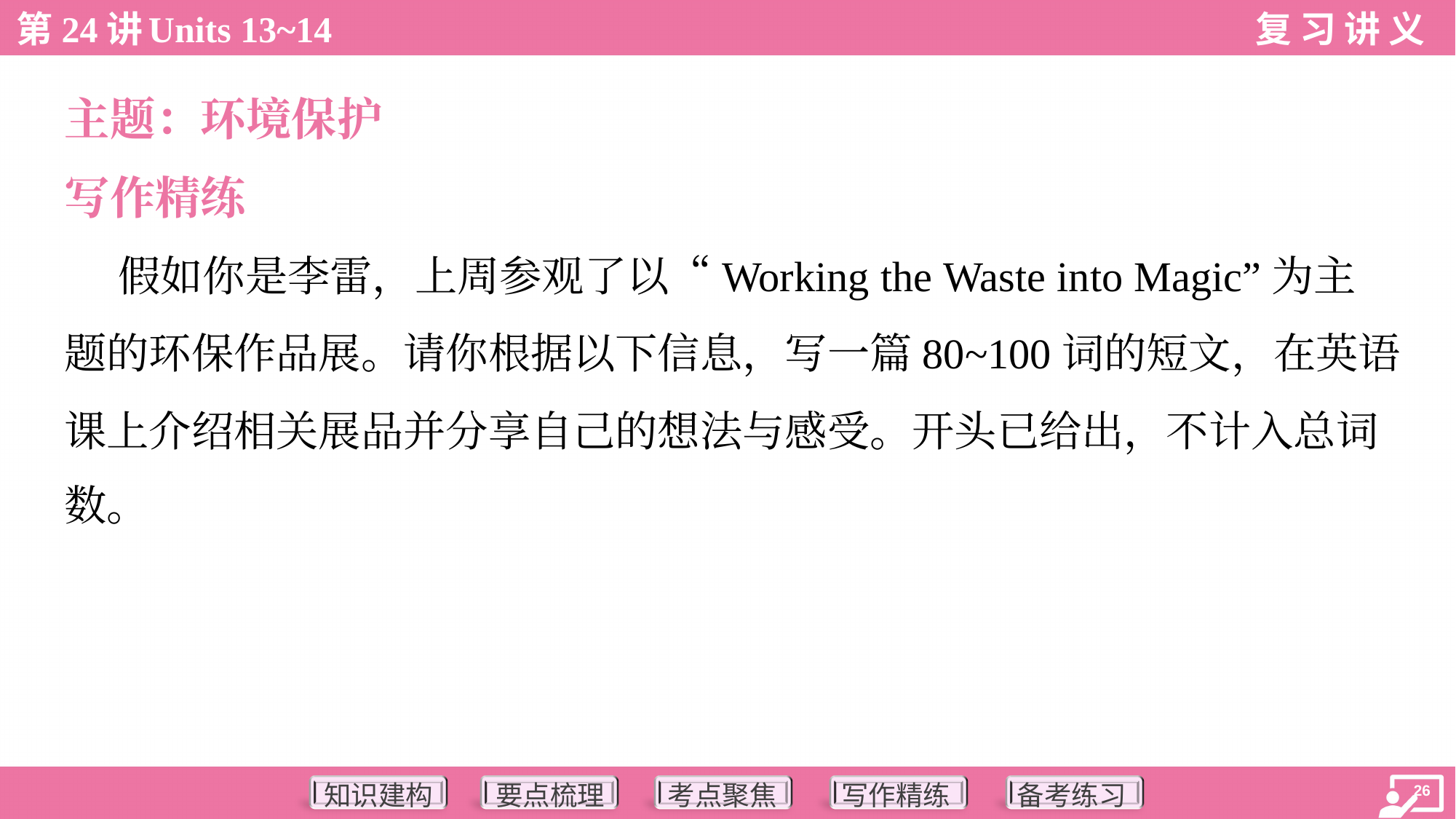

主题：环境保护
写作精练
    假如你是李雷，上周参观了以“Working the Waste into Magic”为主
题的环保作品展。请你根据以下信息，写一篇80~100词的短文，在英语
课上介绍相关展品并分享自己的想法与感受。开头已给出，不计入总词
数。